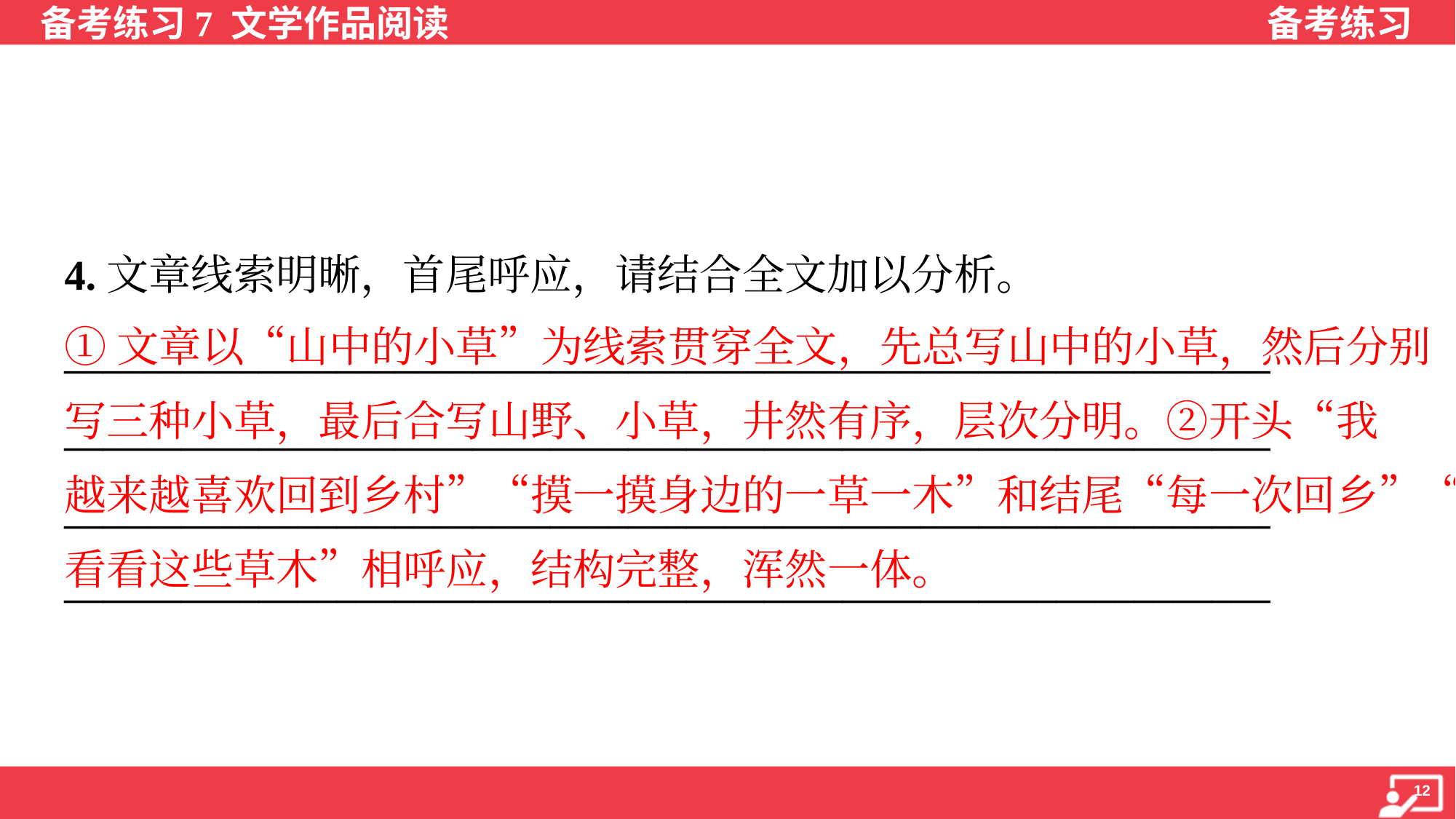

4.文章线索明晰，首尾呼应，请结合全文加以分析。
①文章以“山中的小草”为线索贯穿全文，先总写山中的小草，然后分别
写三种小草，最后合写山野、小草，井然有序，层次分明。②开头“我
越来越喜欢回到乡村”“摸一摸身边的一草一木”和结尾“每一次回乡”“去
看看这些草木”相呼应，结构完整，浑然一体。
______________________________________________________________
______________________________________________________________
______________________________________________________________
______________________________________________________________